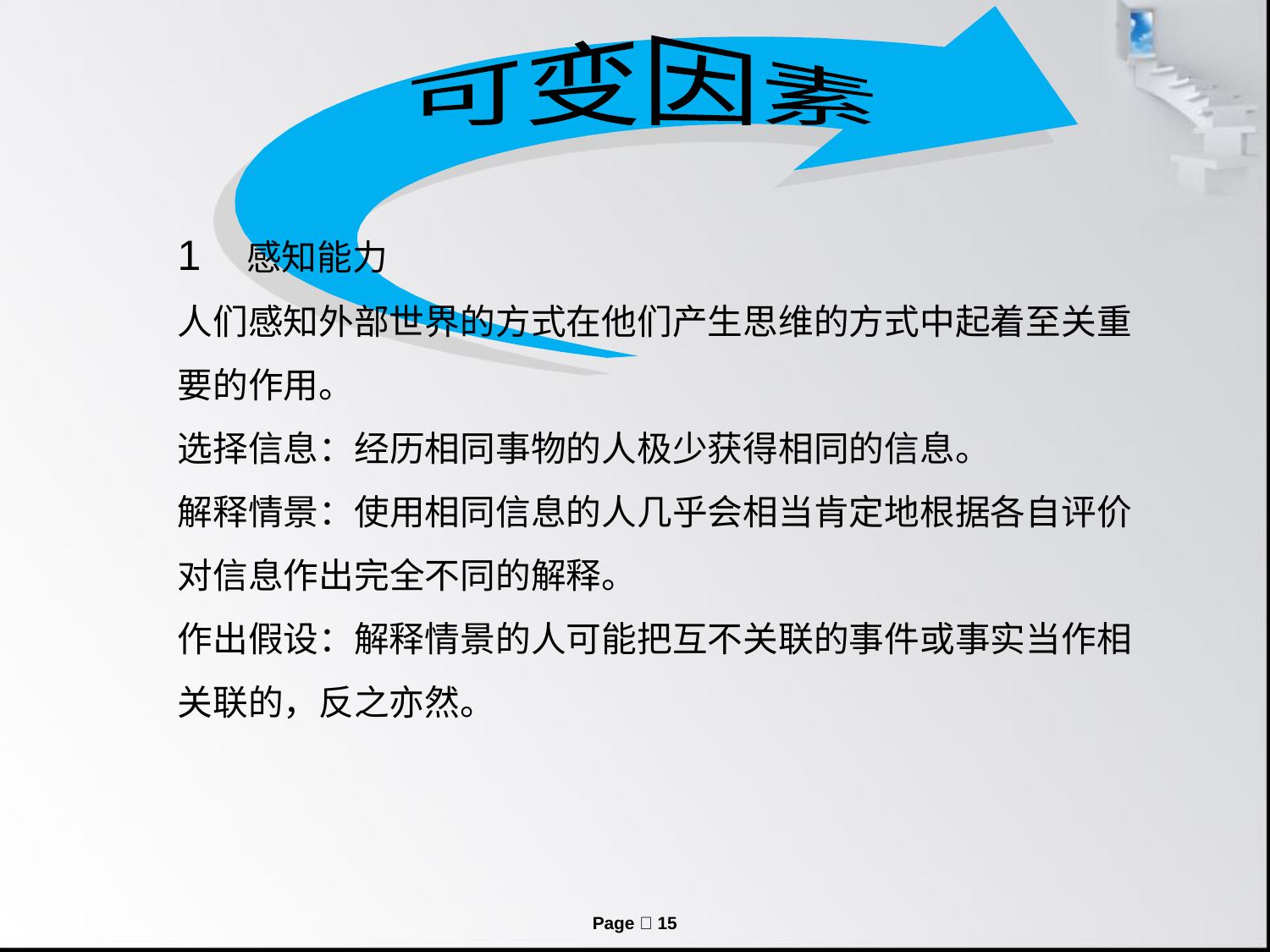

可变因素
1   感知能力
人们感知外部世界的方式在他们产生思维的方式中起着至关重要的作用。
选择信息：经历相同事物的人极少获得相同的信息。
解释情景：使用相同信息的人几乎会相当肯定地根据各自评价对信息作出完全不同的解释。
作出假设：解释情景的人可能把互不关联的事件或事实当作相关联的，反之亦然。